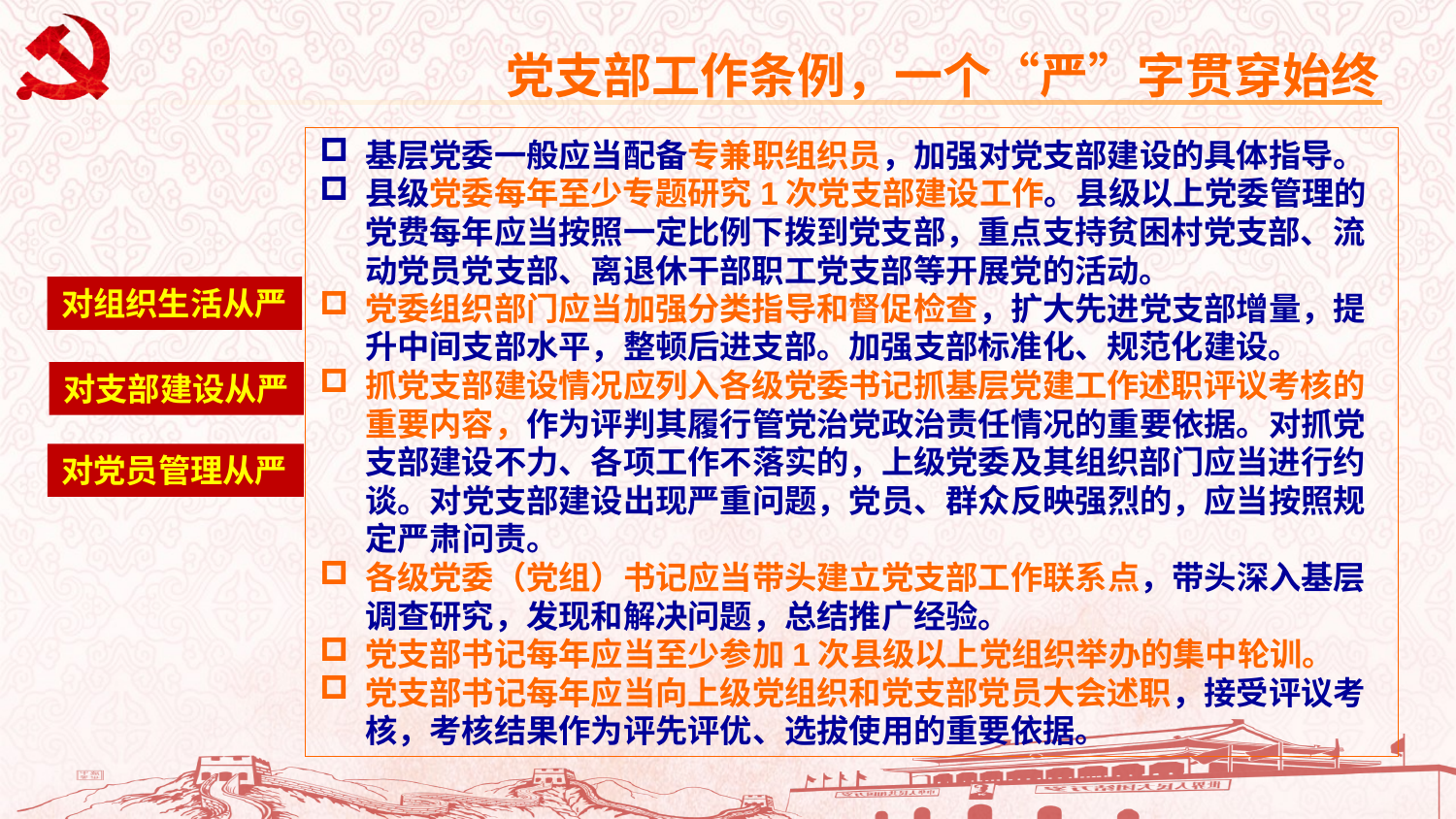

党支部工作条例，一个“严”字贯穿始终
基层党委一般应当配备专兼职组织员，加强对党支部建设的具体指导。
县级党委每年至少专题研究1次党支部建设工作。县级以上党委管理的党费每年应当按照一定比例下拨到党支部，重点支持贫困村党支部、流动党员党支部、离退休干部职工党支部等开展党的活动。
党委组织部门应当加强分类指导和督促检查，扩大先进党支部增量，提升中间支部水平，整顿后进支部。加强支部标准化、规范化建设。
抓党支部建设情况应列入各级党委书记抓基层党建工作述职评议考核的重要内容，作为评判其履行管党治党政治责任情况的重要依据。对抓党支部建设不力、各项工作不落实的，上级党委及其组织部门应当进行约谈。对党支部建设出现严重问题，党员、群众反映强烈的，应当按照规定严肃问责。
各级党委（党组）书记应当带头建立党支部工作联系点，带头深入基层调查研究，发现和解决问题，总结推广经验。
党支部书记每年应当至少参加1次县级以上党组织举办的集中轮训。
党支部书记每年应当向上级党组织和党支部党员大会述职，接受评议考核，考核结果作为评先评优、选拔使用的重要依据。
对组织生活从严
对支部建设从严
对党员管理从严